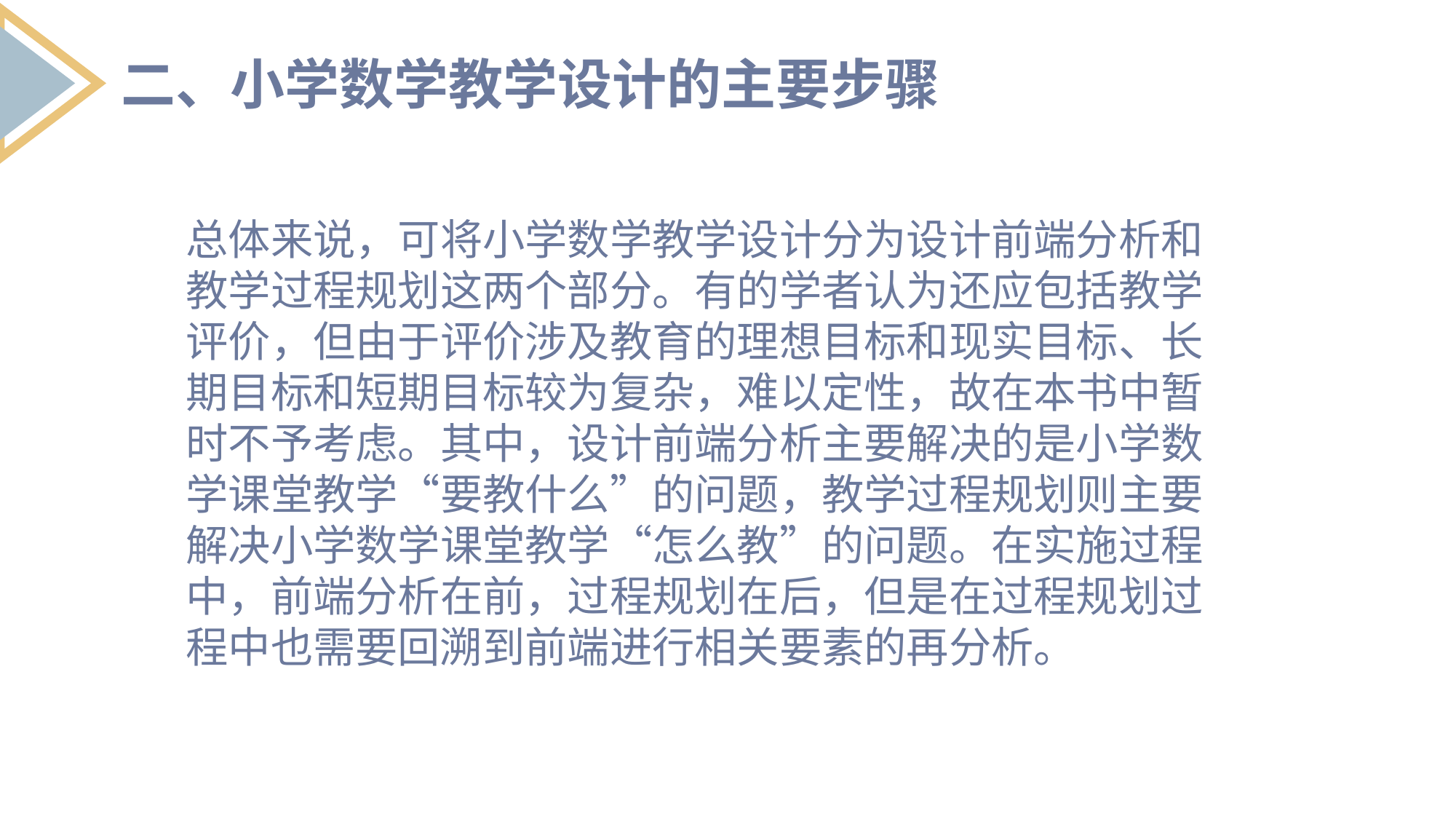

二、小学数学教学设计的主要步骤

总体来说，可将小学数学教学设计分为设计前端分析和教学过程规划这两个部分。有的学者认为还应包括教学评价，但由于评价涉及教育的理想目标和现实目标、长期目标和短期目标较为复杂，难以定性，故在本书中暂时不予考虑。其中，设计前端分析主要解决的是小学数学课堂教学“要教什么”的问题，教学过程规划则主要解决小学数学课堂教学“怎么教”的问题。在实施过程中，前端分析在前，过程规划在后，但是在过程规划过程中也需要回溯到前端进行相关要素的再分析。